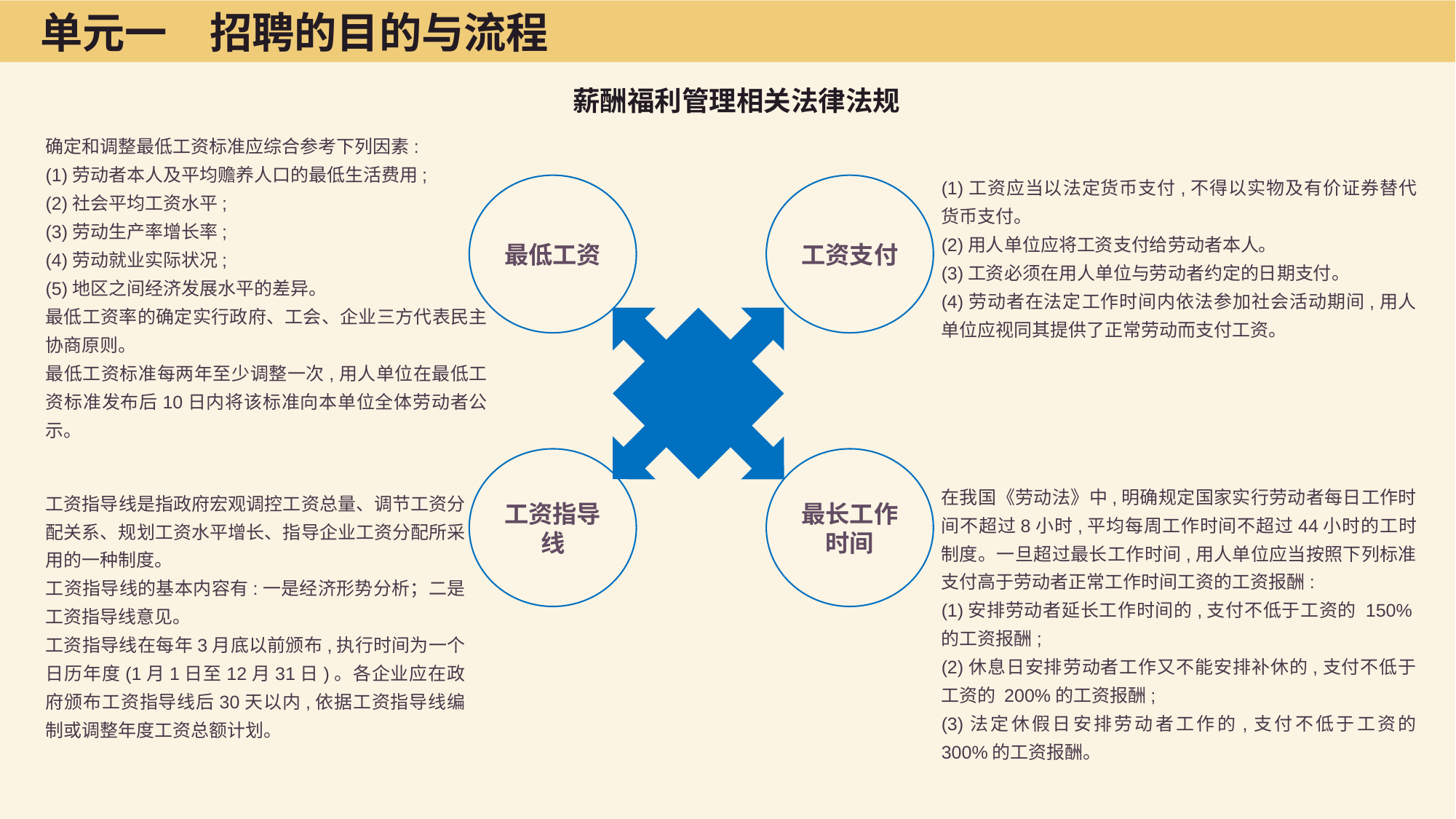

单元一　招聘的目的与流程
薪酬福利管理相关法律法规
确定和调整最低工资标准应综合参考下列因素:
(1)劳动者本人及平均赡养人口的最低生活费用;
(2)社会平均工资水平;
(3)劳动生产率增长率;
(4)劳动就业实际状况;
(5)地区之间经济发展水平的差异。
最低工资率的确定实行政府、工会、企业三方代表民主协商原则。
最低工资标准每两年至少调整一次,用人单位在最低工资标准发布后10日内将该标准向本单位全体劳动者公示。
(1)工资应当以法定货币支付,不得以实物及有价证券替代货币支付。
(2)用人单位应将工资支付给劳动者本人。
(3)工资必须在用人单位与劳动者约定的日期支付。
(4)劳动者在法定工作时间内依法参加社会活动期间,用人单位应视同其提供了正常劳动而支付工资。
最低工资
工资支付

工资指导线
最长工作时间
在我国《劳动法》中,明确规定国家实行劳动者每日工作时间不超过8小时,平均每周工作时间不超过44小时的工时制度。一旦超过最长工作时间,用人单位应当按照下列标准支付高于劳动者正常工作时间工资的工资报酬:
(1)安排劳动者延长工作时间的,支付不低于工资的 150%的工资报酬;
(2)休息日安排劳动者工作又不能安排补休的,支付不低于工资的 200%的工资报酬;
(3)法定休假日安排劳动者工作的,支付不低于工资的 300%的工资报酬。
工资指导线是指政府宏观调控工资总量、调节工资分配关系、规划工资水平增长、指导企业工资分配所采用的一种制度。
工资指导线的基本内容有:一是经济形势分析；二是工资指导线意见。
工资指导线在每年3月底以前颁布,执行时间为一个日历年度(1月1日至12月31日)。各企业应在政府颁布工资指导线后30天以内,依据工资指导线编制或调整年度工资总额计划。